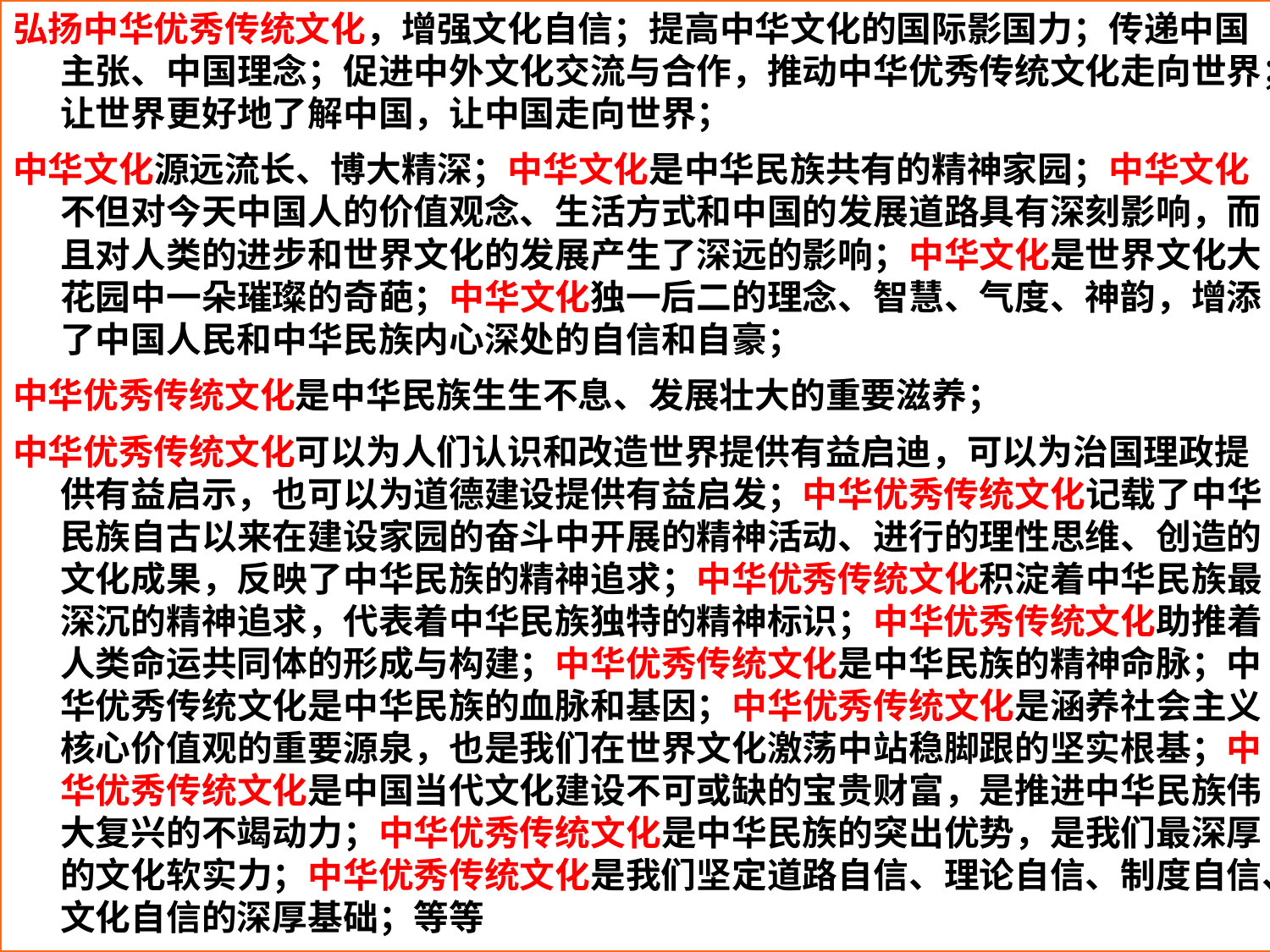

弘扬中华优秀传统文化，增强文化自信；提高中华文化的国际影国力；传递中国主张、中国理念；促进中外文化交流与合作，推动中华优秀传统文化走向世界；让世界更好地了解中国，让中国走向世界；
中华文化源远流长、博大精深；中华文化是中华民族共有的精神家园；中华文化不但对今天中国人的价值观念、生活方式和中国的发展道路具有深刻影响，而且对人类的进步和世界文化的发展产生了深远的影响；中华文化是世界文化大花园中一朵璀璨的奇葩；中华文化独一后二的理念、智慧、气度、神韵，增添了中国人民和中华民族内心深处的自信和自豪；
中华优秀传统文化是中华民族生生不息、发展壮大的重要滋养；
中华优秀传统文化可以为人们认识和改造世界提供有益启迪，可以为治国理政提供有益启示，也可以为道德建设提供有益启发；中华优秀传统文化记载了中华民族自古以来在建设家园的奋斗中开展的精神活动、进行的理性思维、创造的文化成果，反映了中华民族的精神追求；中华优秀传统文化积淀着中华民族最深沉的精神追求，代表着中华民族独特的精神标识；中华优秀传统文化助推着人类命运共同体的形成与构建；中华优秀传统文化是中华民族的精神命脉；中华优秀传统文化是中华民族的血脉和基因；中华优秀传统文化是涵养社会主义核心价值观的重要源泉，也是我们在世界文化激荡中站稳脚跟的坚实根基；中华优秀传统文化是中国当代文化建设不可或缺的宝贵财富，是推进中华民族伟大复兴的不竭动力；中华优秀传统文化是中华民族的突出优势，是我们最深厚的文化软实力；中华优秀传统文化是我们坚定道路自信、理论自信、制度自信、文化自信的深厚基础；等等